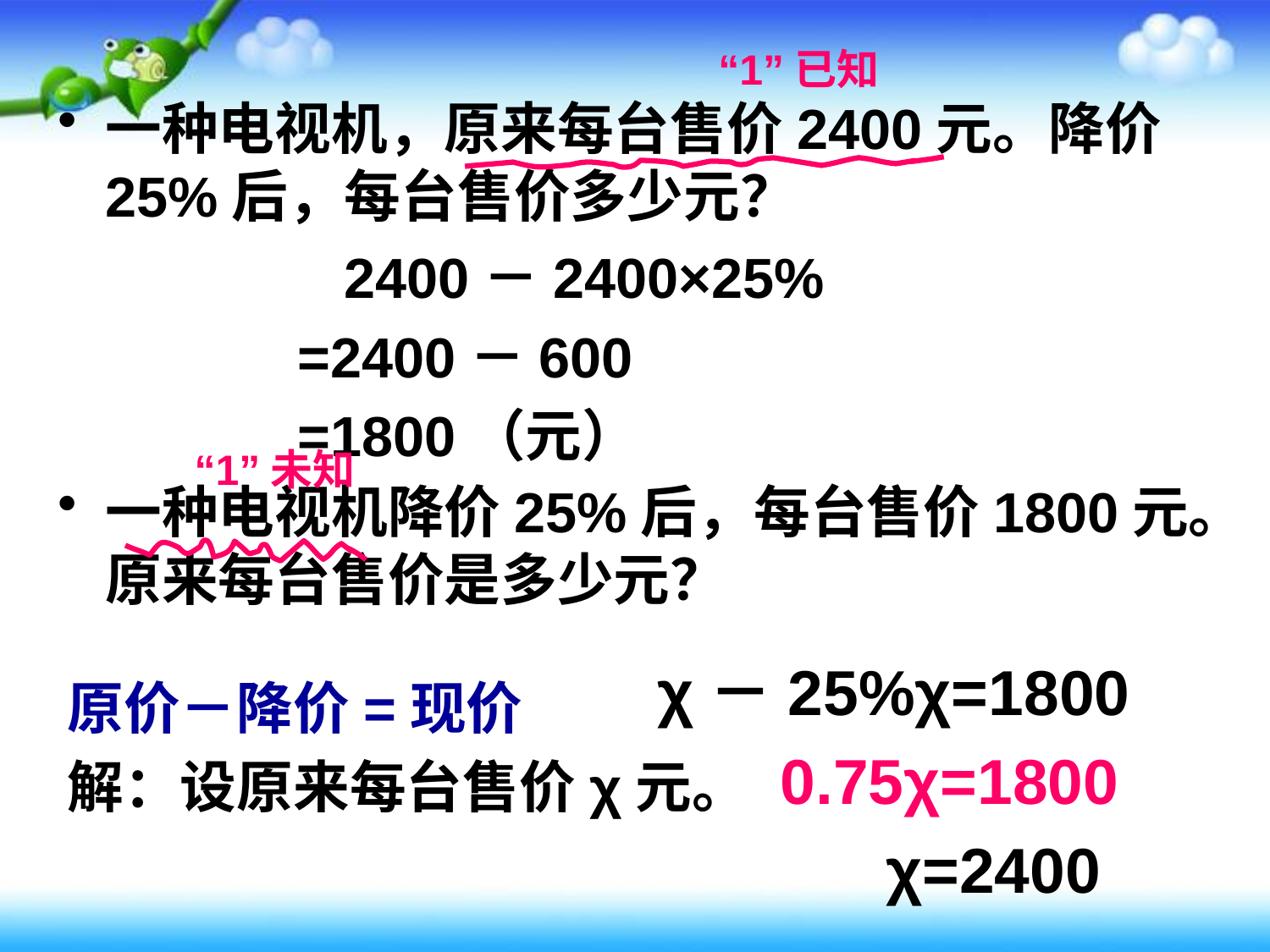

“1”已知
一种电视机，原来每台售价2400元。降价25%后，每台售价多少元？

一种电视机降价25%后，每台售价1800元。原来每台售价是多少元？

   2400－2400×25%
=2400－600
=1800（元）
“1”未知

χ－25%χ=1800
       0.75χ=1800
             χ=2400
原价－降价=现价
解：设原来每台售价χ元。